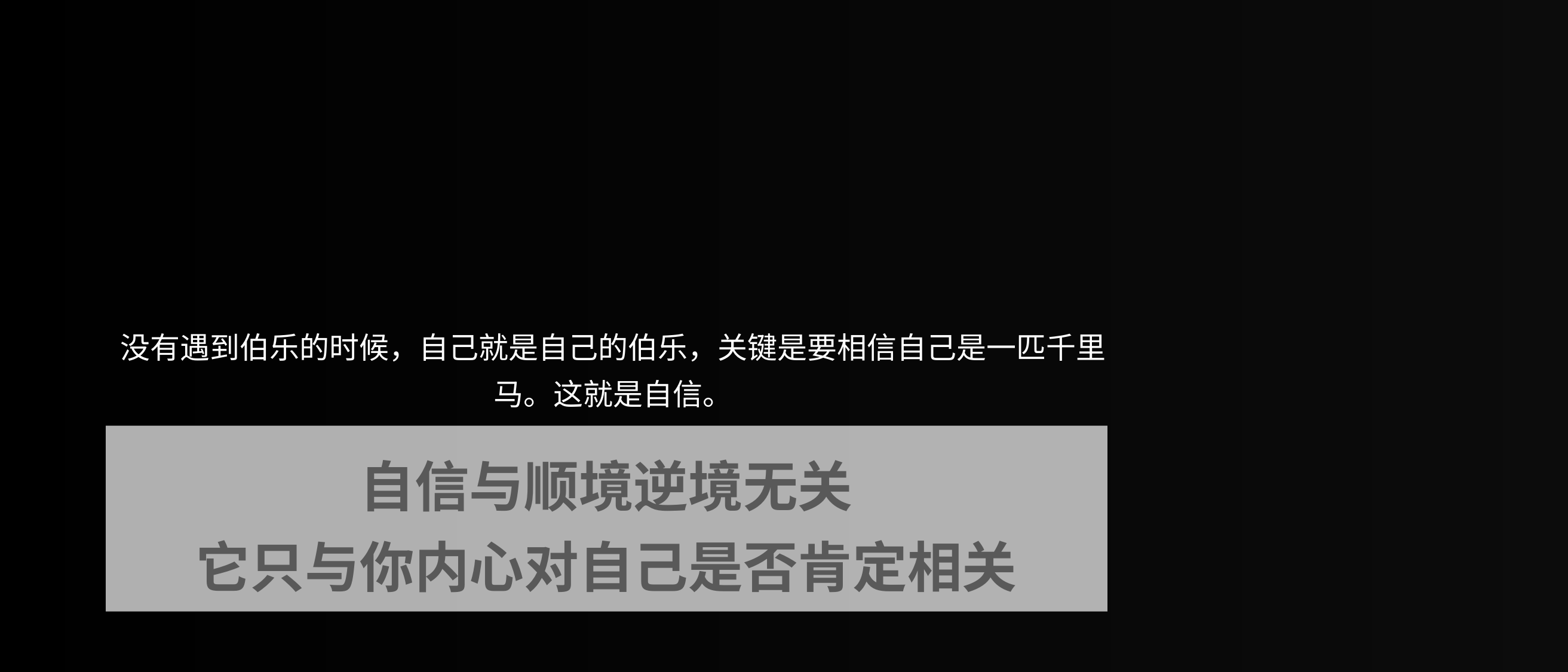

没有遇到伯乐的时候，自己就是自己的伯乐，关键是要相信自己是一匹千里马。这就是自信。

自信与顺境逆境无关
它只与你内心对自己是否肯定相关